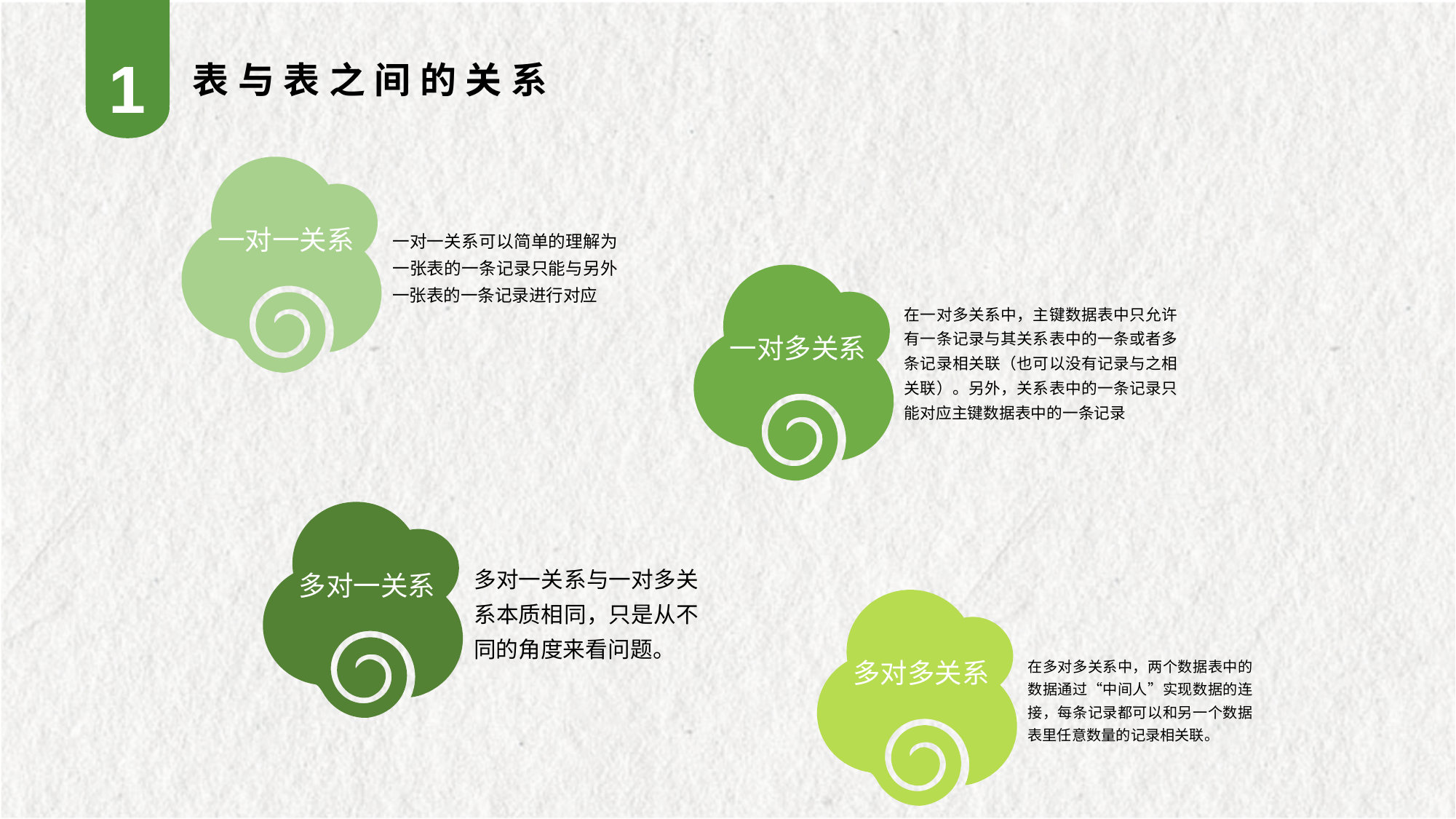

1
表与表之间的关系

一对一关系
一对一关系可以简单的理解为一张表的一条记录只能与另外一张表的一条记录进行对应
一对多关系
在一对多关系中，主键数据表中只允许有一条记录与其关系表中的一条或者多条记录相关联（也可以没有记录与之相关联）。另外，关系表中的一条记录只能对应主键数据表中的一条记录
多对一关系
多对一关系与一对多关系本质相同，只是从不同的角度来看问题。
多对多关系
在多对多关系中，两个数据表中的数据通过“中间人”实现数据的连接，每条记录都可以和另一个数据表里任意数量的记录相关联。